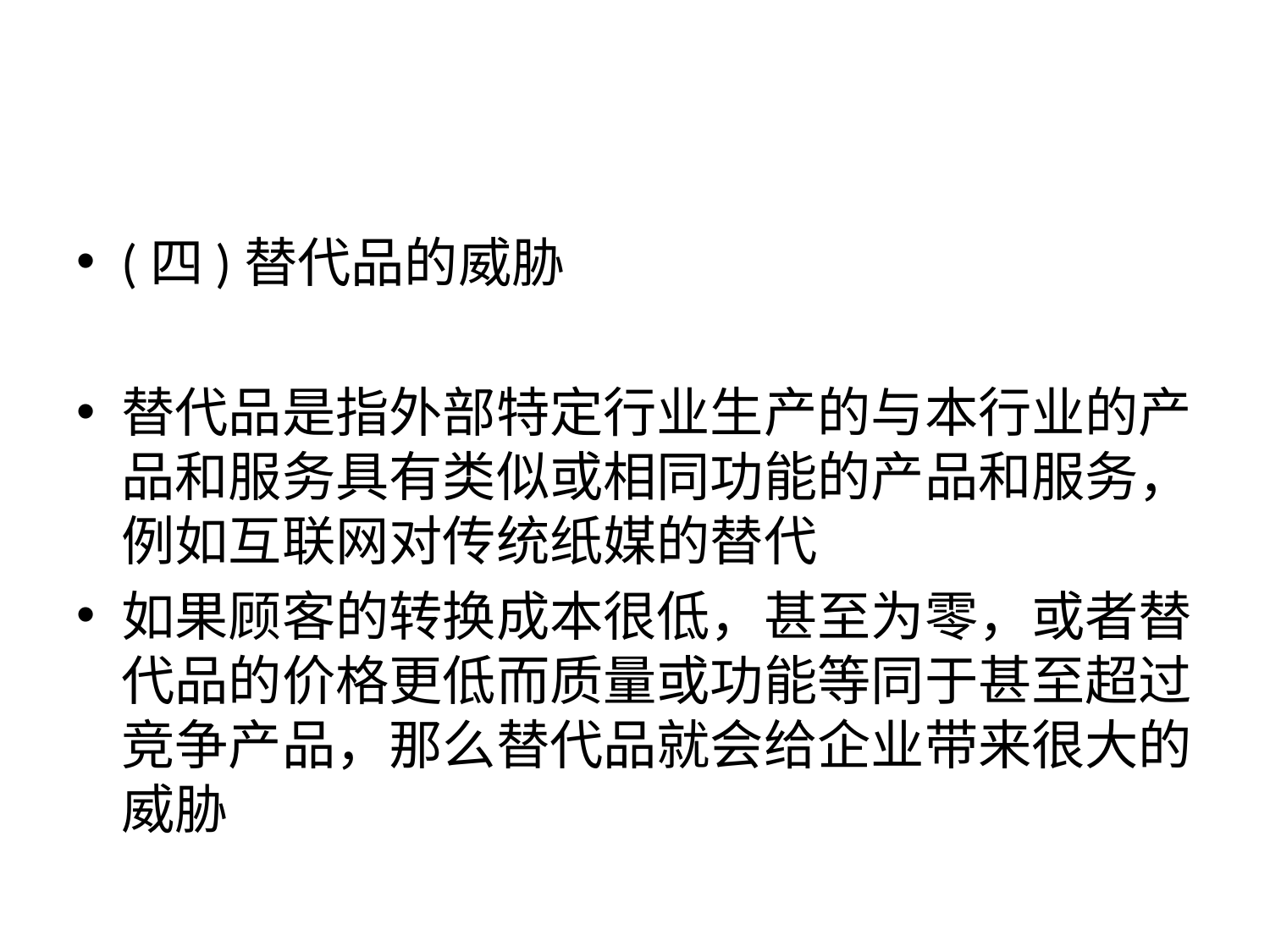

#
(四)替代品的威胁

替代品是指外部特定行业生产的与本行业的产品和服务具有类似或相同功能的产品和服务，例如互联网对传统纸媒的替代
如果顾客的转换成本很低，甚至为零，或者替代品的价格更低而质量或功能等同于甚至超过竞争产品，那么替代品就会给企业带来很大的威胁